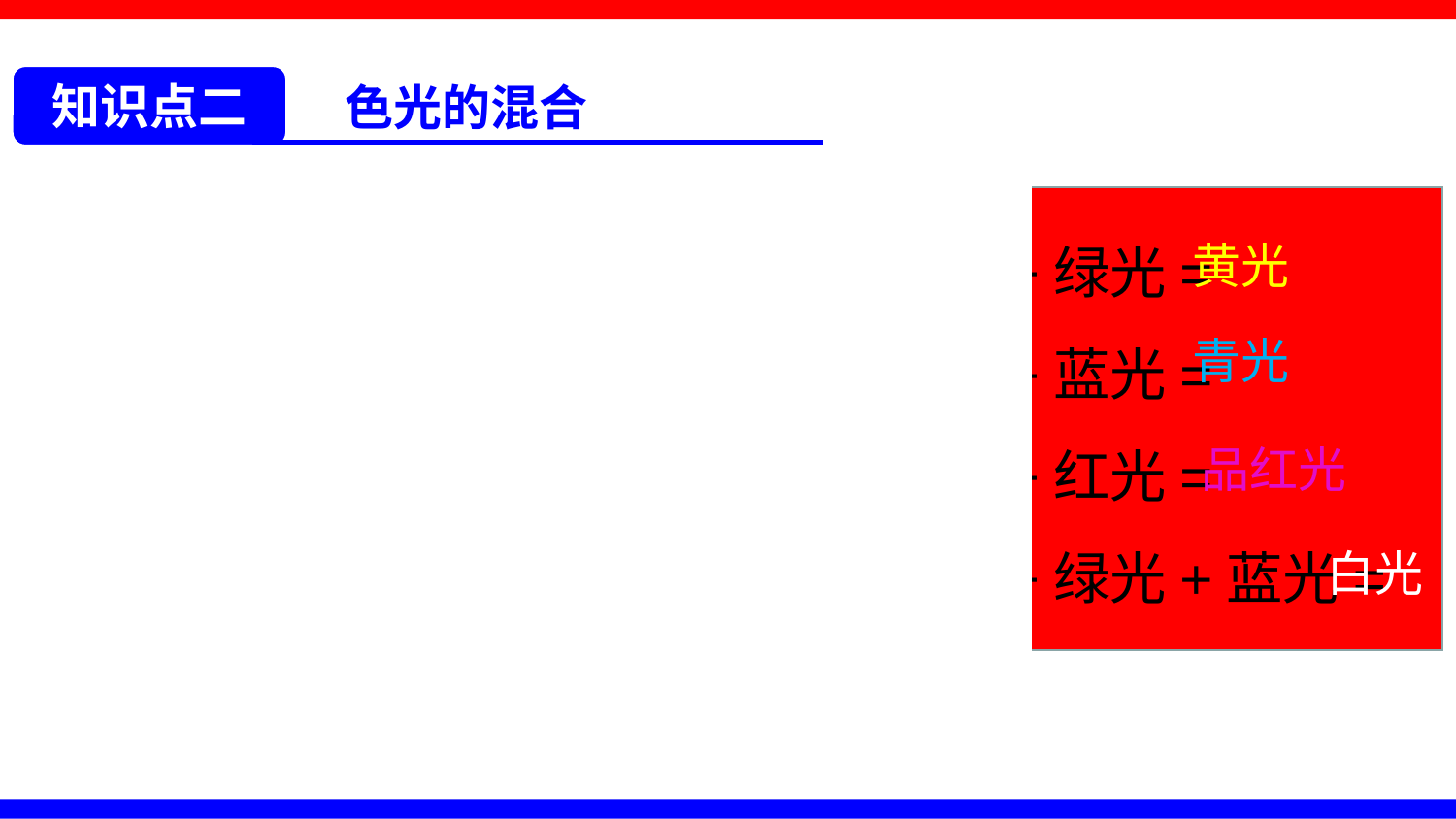

知识点二
  色光的混合

红光+绿光=
绿光+蓝光=
蓝光+红光=
红光+绿光+蓝光=
黄光
青光
品红光
白光